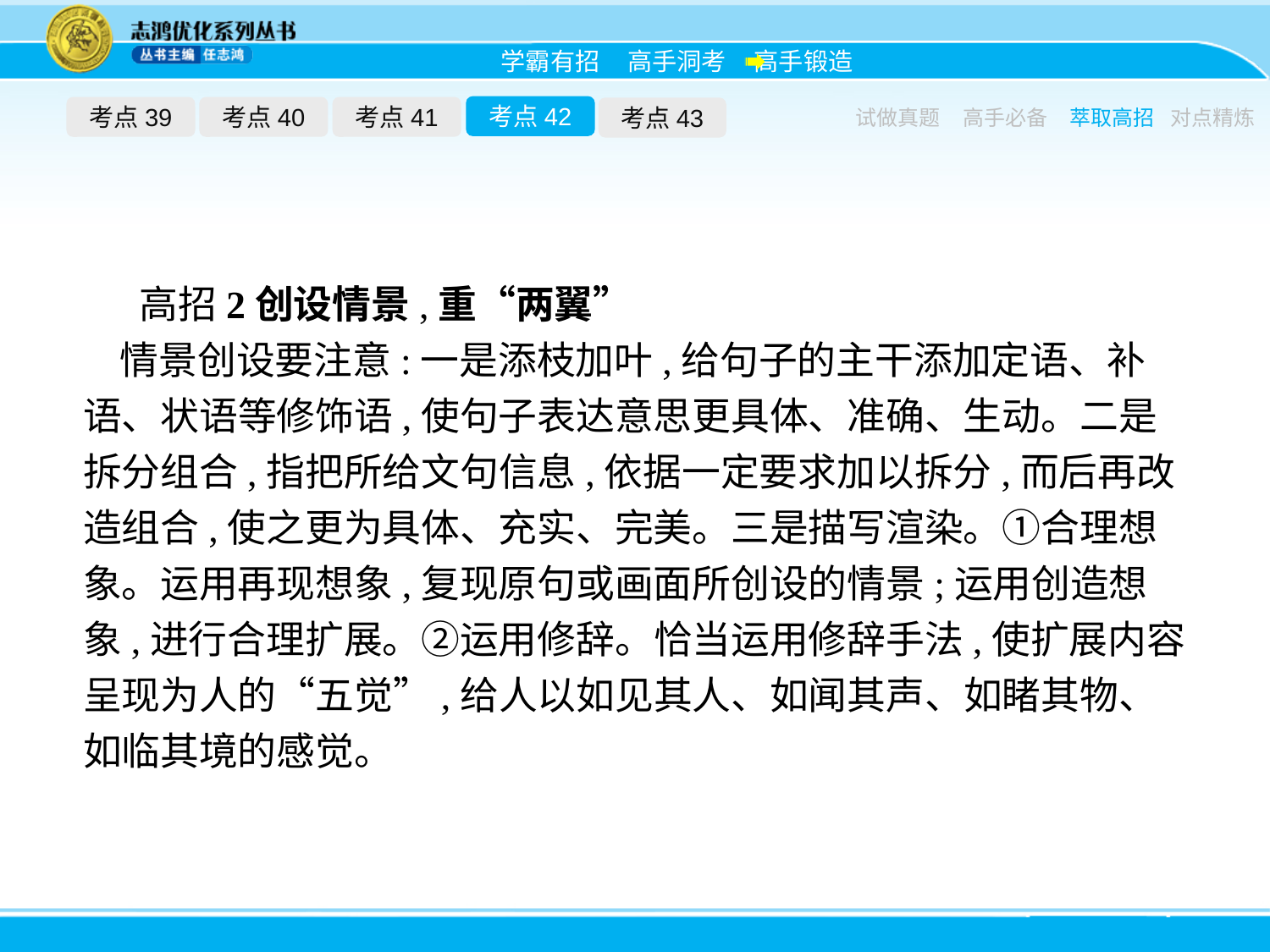

考点42
考点39
考点40
考点41
考点43
试做真题
高手必备
萃取高招
对点精炼
高招2创设情景,重“两翼”
情景创设要注意:一是添枝加叶,给句子的主干添加定语、补语、状语等修饰语,使句子表达意思更具体、准确、生动。二是拆分组合,指把所给文句信息,依据一定要求加以拆分,而后再改造组合,使之更为具体、充实、完美。三是描写渲染。①合理想象。运用再现想象,复现原句或画面所创设的情景;运用创造想象,进行合理扩展。②运用修辞。恰当运用修辞手法,使扩展内容呈现为人的“五觉”,给人以如见其人、如闻其声、如睹其物、如临其境的感觉。